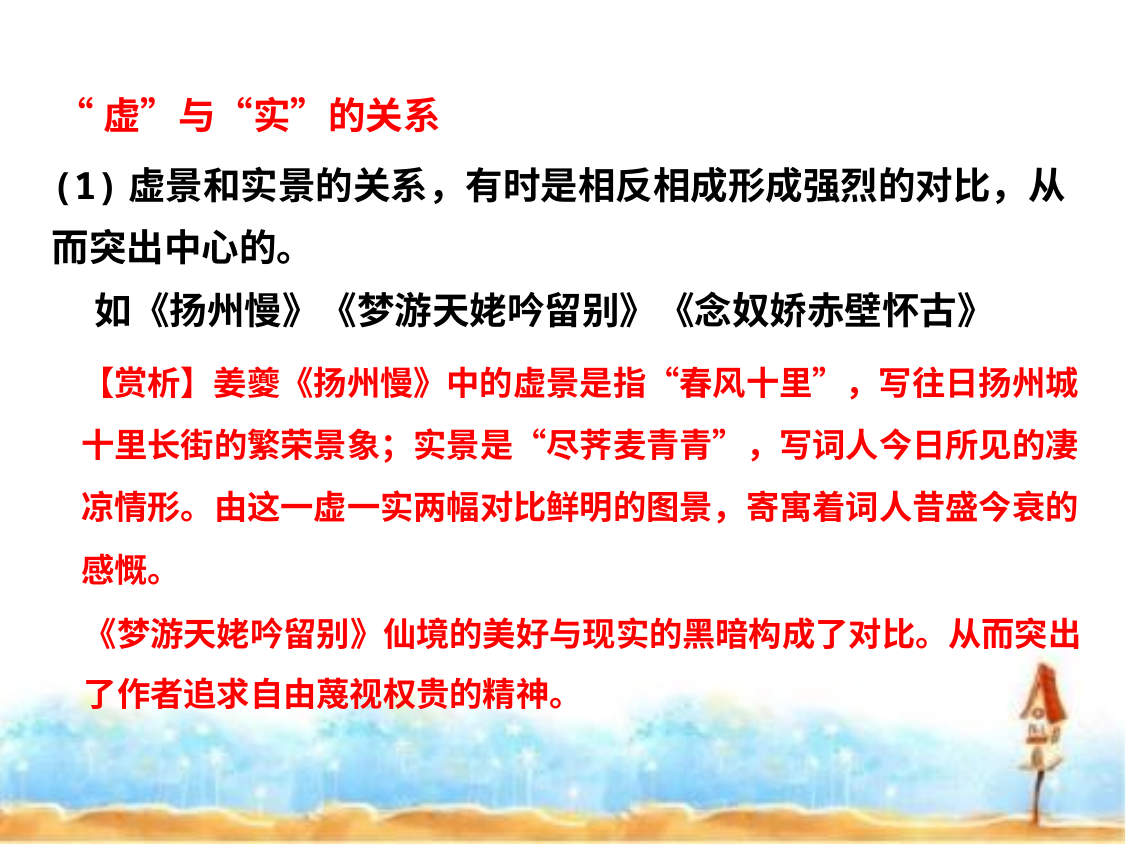

“虚”与“实”的关系
(1)虚景和实景的关系，有时是相反相成形成强烈的对比，从而突出中心的。
    如《扬州慢》《梦游天姥吟留别》《念奴娇赤壁怀古》
【赏析】姜夔《扬州慢》中的虚景是指“春风十里”，写往日扬州城十里长街的繁荣景象；实景是“尽荠麦青青”，写词人今日所见的凄凉情形。由这一虚一实两幅对比鲜明的图景，寄寓着词人昔盛今衰的感慨。
《梦游天姥吟留别》仙境的美好与现实的黑暗构成了对比。从而突出了作者追求自由蔑视权贵的精神。